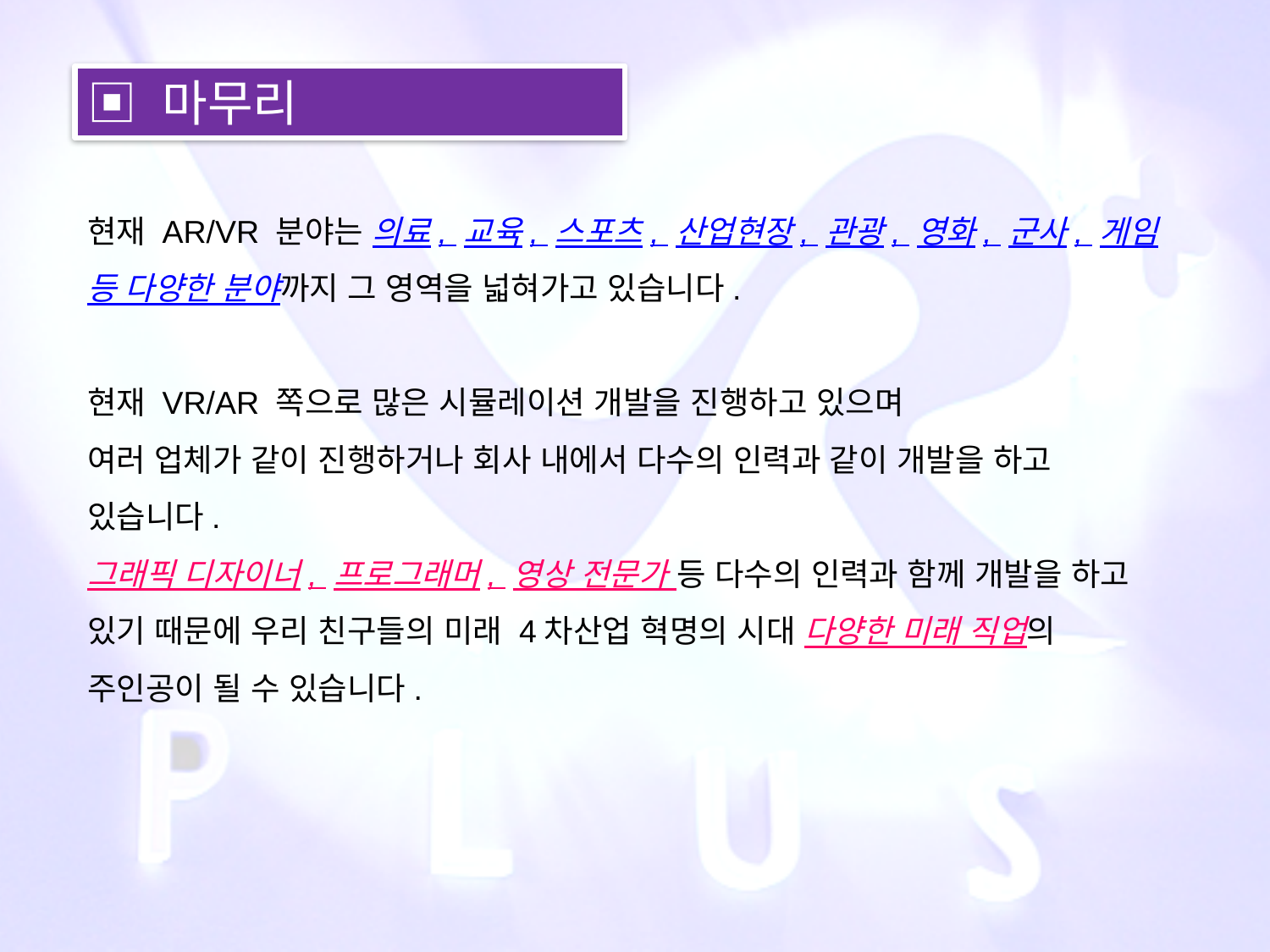

▣ 마무리
현재 AR/VR 분야는 의료, 교육, 스포츠, 산업현장, 관광, 영화, 군사, 게임 등 다양한 분야까지 그 영역을 넓혀가고 있습니다.

현재 VR/AR 쪽으로 많은 시뮬레이션 개발을 진행하고 있으며
여러 업체가 같이 진행하거나 회사 내에서 다수의 인력과 같이 개발을 하고 있습니다.
그래픽 디자이너, 프로그래머, 영상 전문가 등 다수의 인력과 함께 개발을 하고 있기 때문에 우리 친구들의 미래 4차산업 혁명의 시대 다양한 미래 직업의 주인공이 될 수 있습니다.